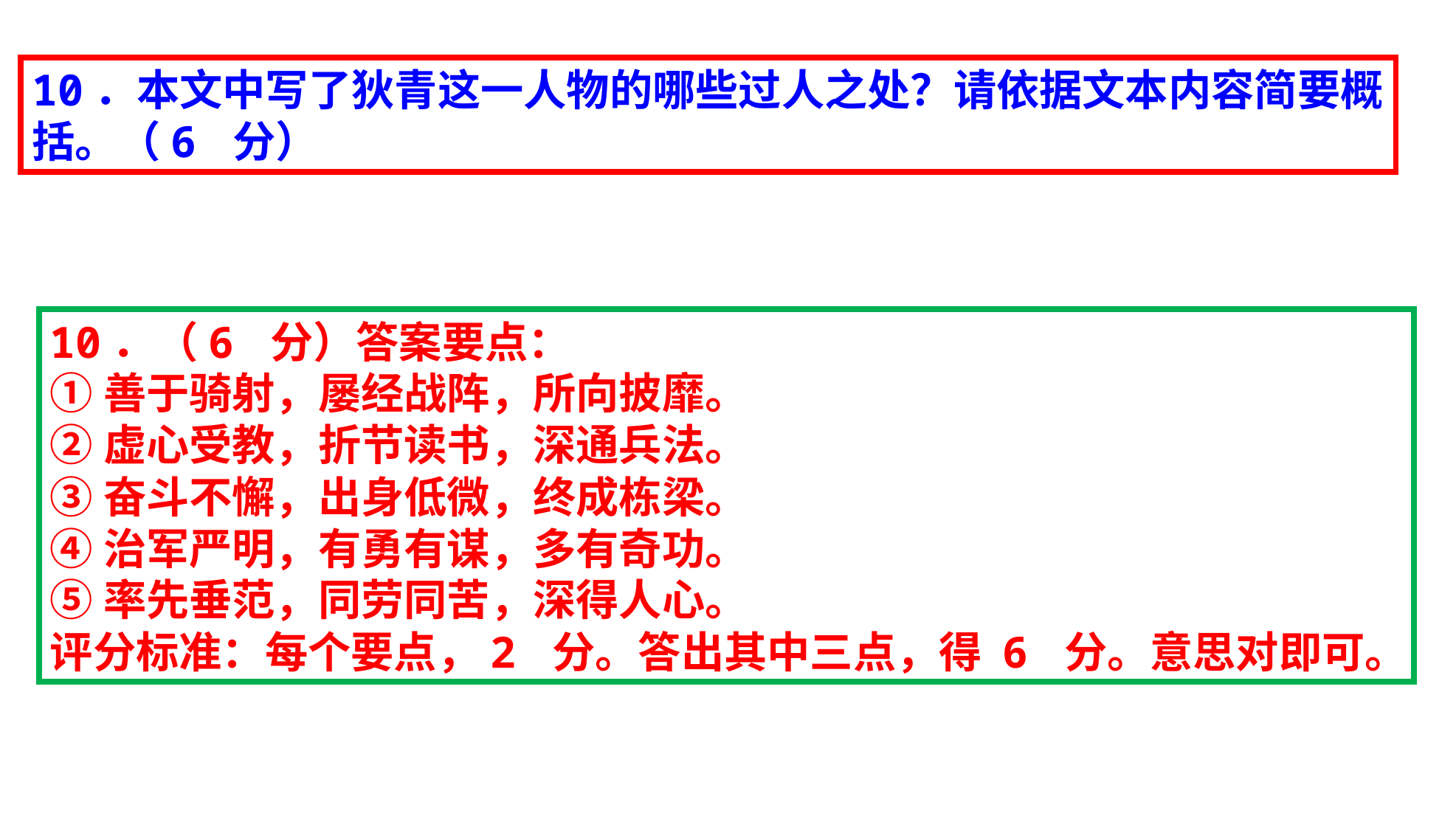

10．本文中写了狄青这一人物的哪些过人之处？请依据文本内容简要概括。（6 分）
10．（6 分）答案要点：
①善于骑射，屡经战阵，所向披靡。
②虚心受教，折节读书，深通兵法。
③奋斗不懈，出身低微，终成栋梁。
④治军严明，有勇有谋，多有奇功。
⑤率先垂范，同劳同苦，深得人心。
评分标准：每个要点，2 分。答出其中三点，得 6 分。意思对即可。